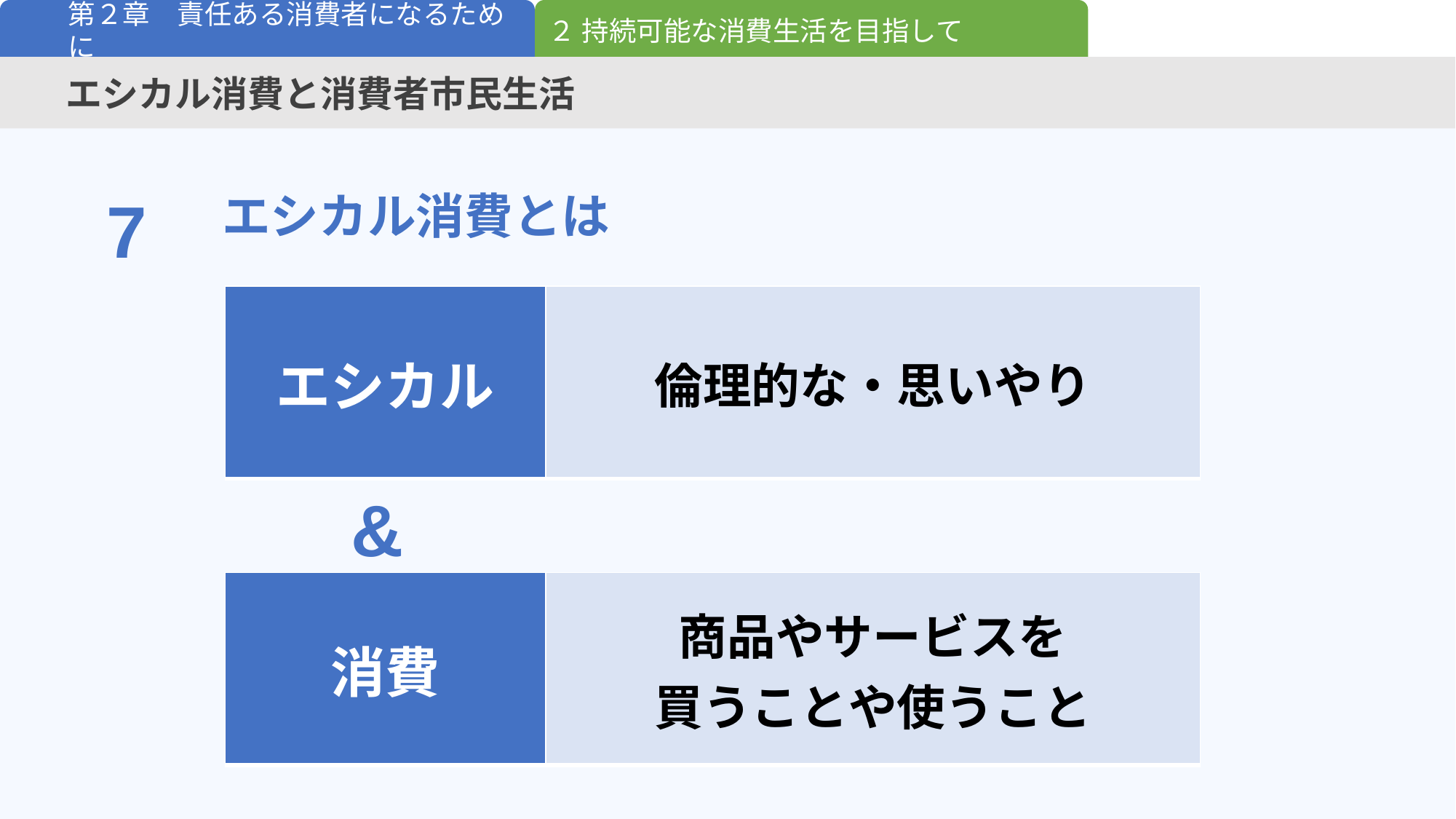

２ 持続可能な消費生活を目指して
第２章　責任ある消費者になるために
エシカル消費と消費者市民生活
7
エシカル消費とは
| エシカル | 倫理的な・思いやり |
| --- | --- |
&
| 消費 | 商品やサービスを 買うことや使うこと |
| --- | --- |